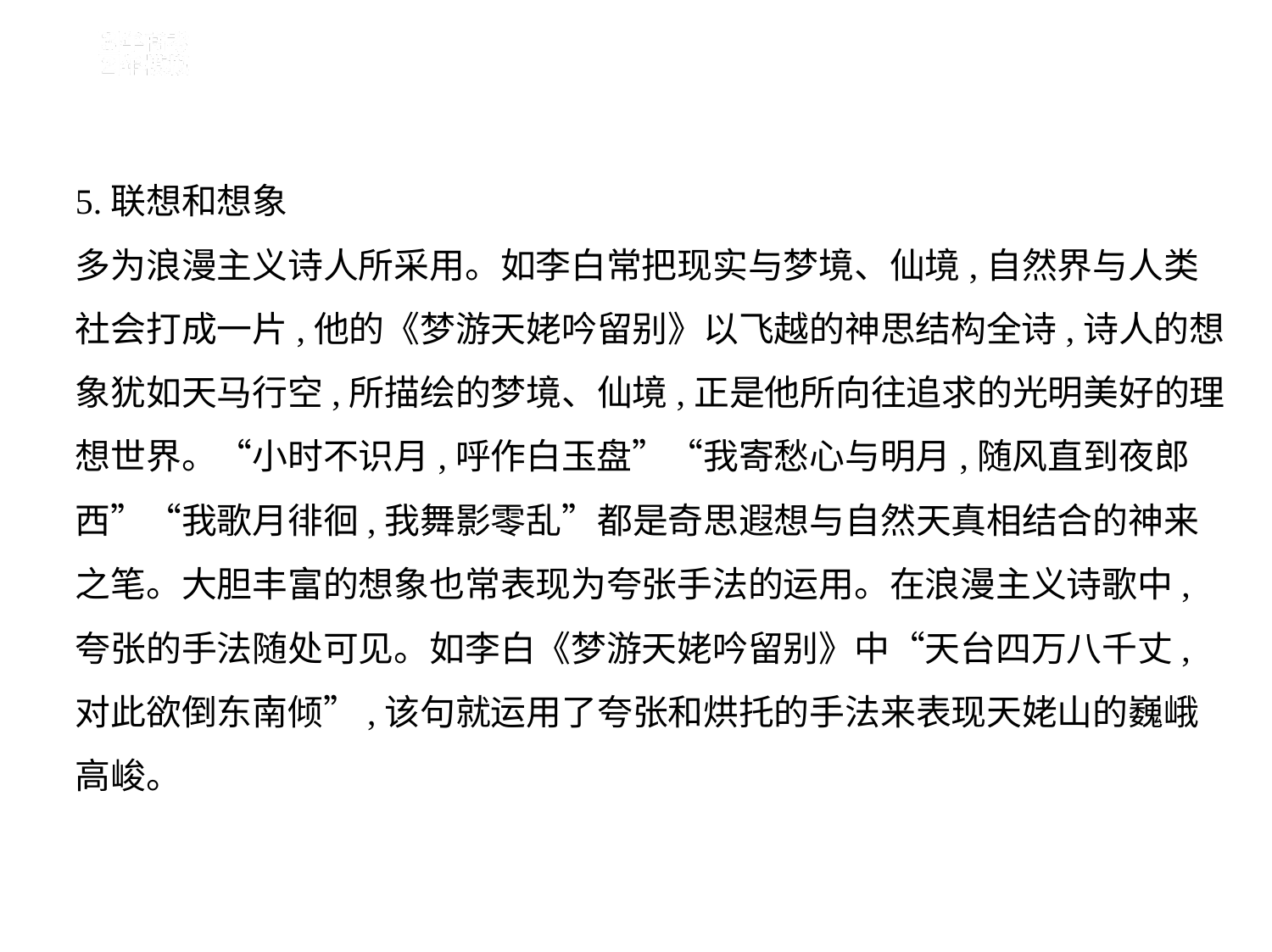

5.联想和想象
多为浪漫主义诗人所采用。如李白常把现实与梦境、仙境,自然界与人类
社会打成一片,他的《梦游天姥吟留别》以飞越的神思结构全诗,诗人的想
象犹如天马行空,所描绘的梦境、仙境,正是他所向往追求的光明美好的理
想世界。“小时不识月,呼作白玉盘”“我寄愁心与明月,随风直到夜郎
西”“我歌月徘徊,我舞影零乱”都是奇思遐想与自然天真相结合的神来
之笔。大胆丰富的想象也常表现为夸张手法的运用。在浪漫主义诗歌中,
夸张的手法随处可见。如李白《梦游天姥吟留别》中“天台四万八千丈,
对此欲倒东南倾”,该句就运用了夸张和烘托的手法来表现天姥山的巍峨
高峻。